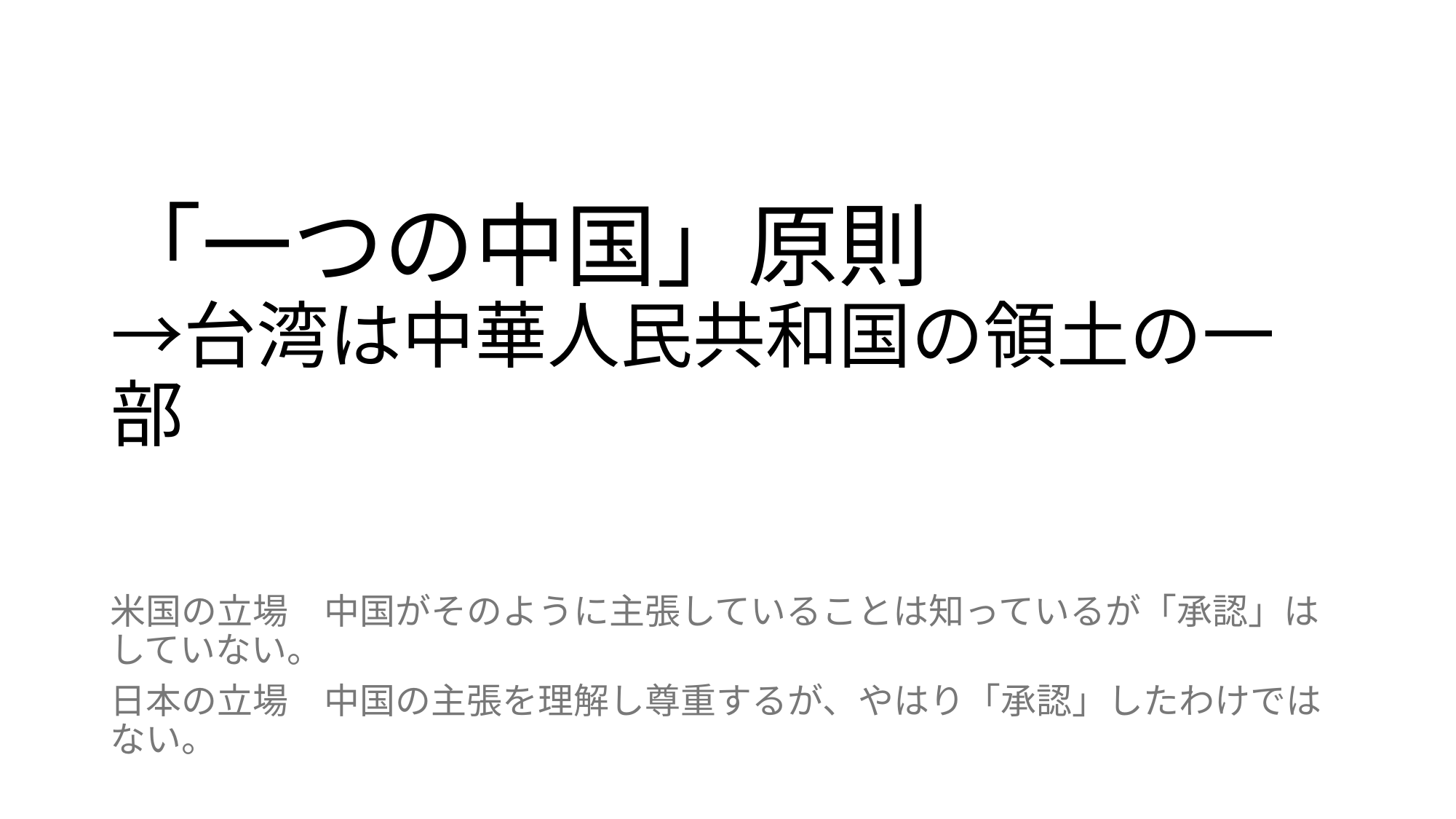

# 「一つの中国」原則 →台湾は中華人民共和国の領土の一部
米国の立場　中国がそのように主張していることは知っているが「承認」はしていない。
日本の立場　中国の主張を理解し尊重するが、やはり「承認」したわけではない。